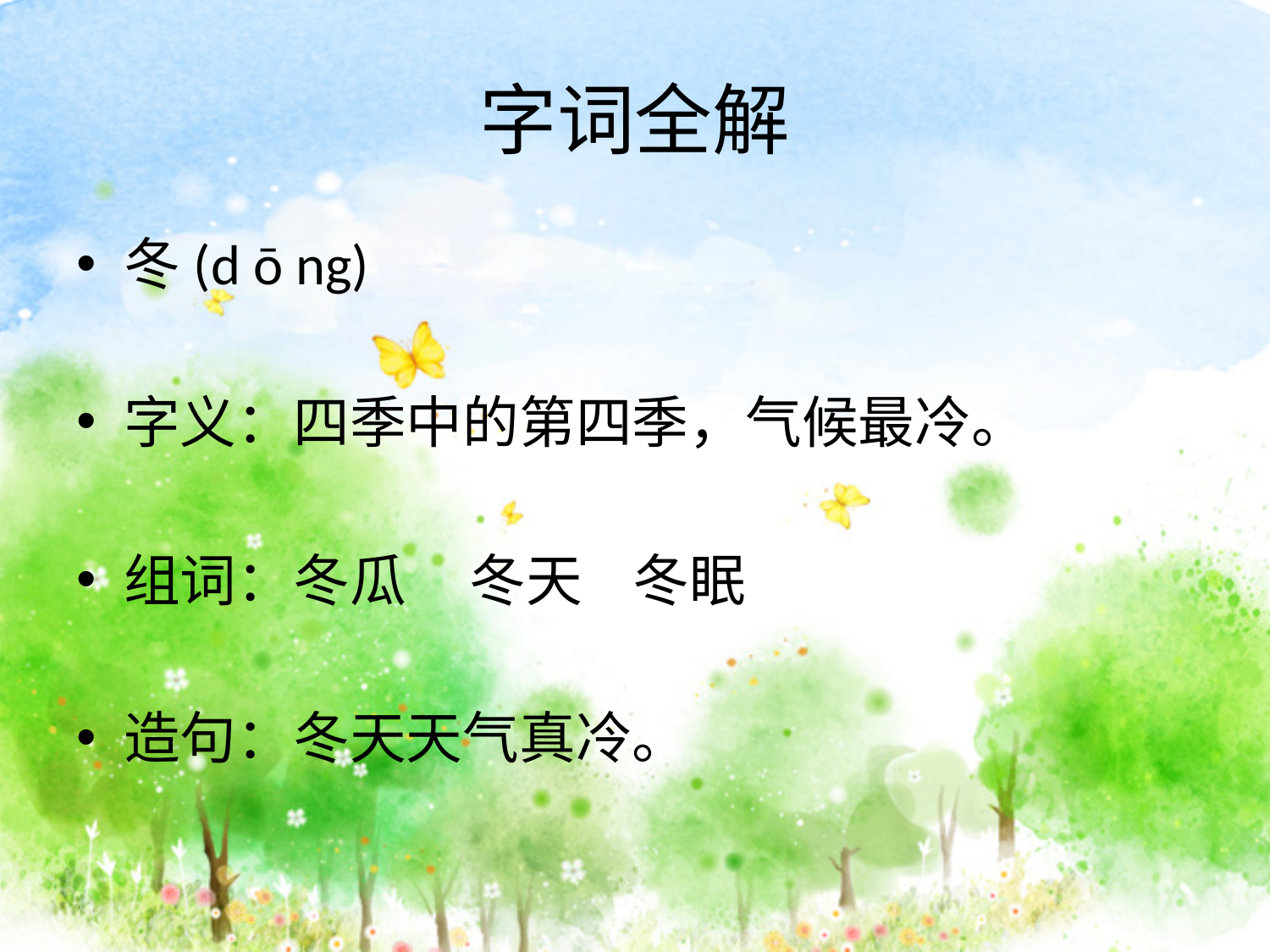

# 字词全解
冬(d ō ng)

字义：四季中的第四季，气候最冷。

组词：冬瓜     冬天    冬眠

造句：冬天天气真冷。